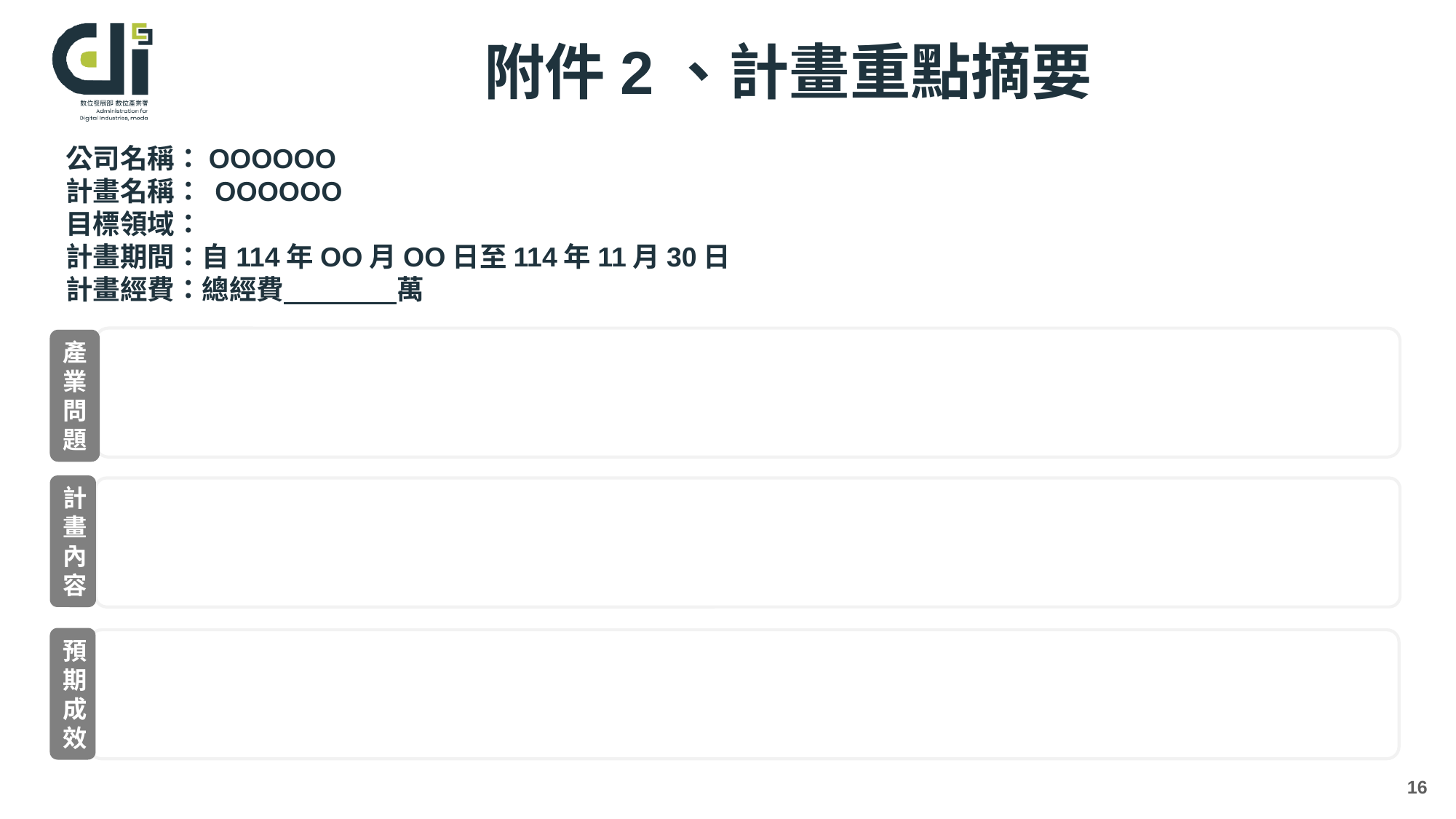

# 附件2、計畫重點摘要
公司名稱：OOOOOO
計畫名稱： OOOOOO
目標領域：
計畫期間：自114年OO月OO日至114年11月30日
計畫經費：總經費　     　　萬

產業問題
計畫內容

預期成效

16